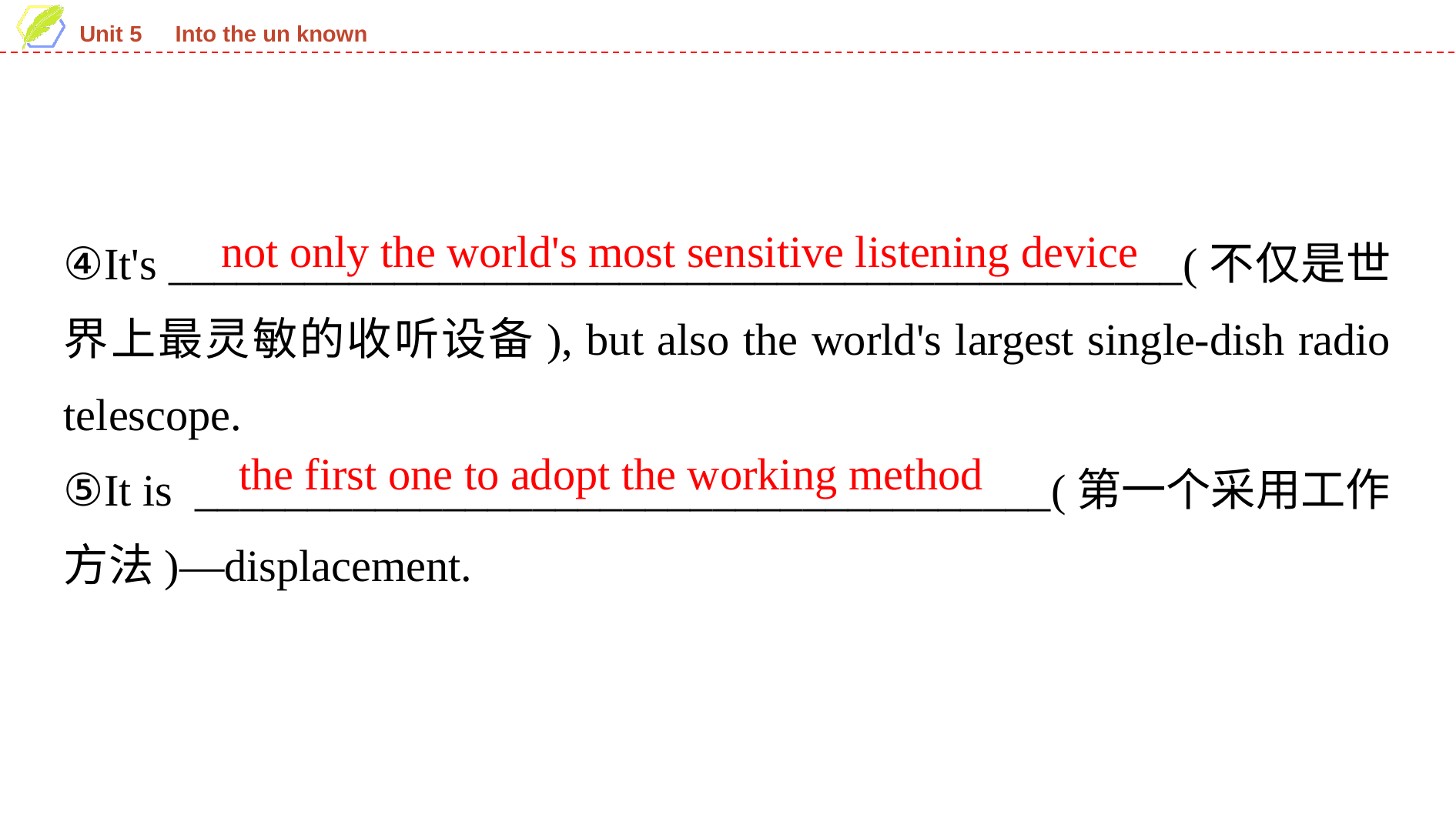

④It's _____________________________________________(不仅是世界上最灵敏的收听设备), but also the world's largest single-dish radio telescope.
⑤It is  ______________________________________(第一个采用工作方法)—displacement.
not only the world's most sensitive listening device
the first one to adopt the working method